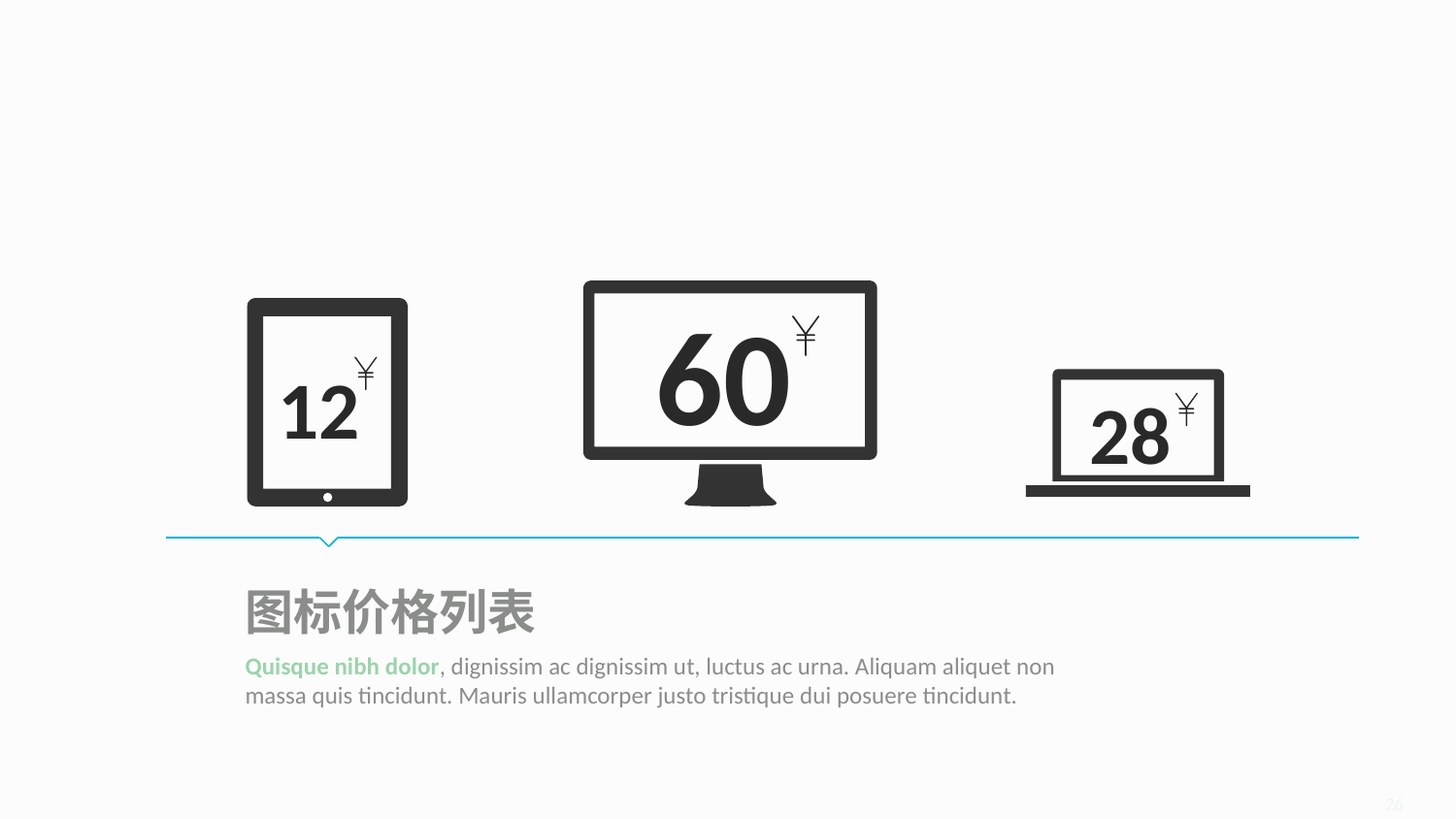

60

12

28

图标价格列表
Quisque nibh dolor, dignissim ac dignissim ut, luctus ac urna. Aliquam aliquet non massa quis tincidunt. Mauris ullamcorper justo tristique dui posuere tincidunt.